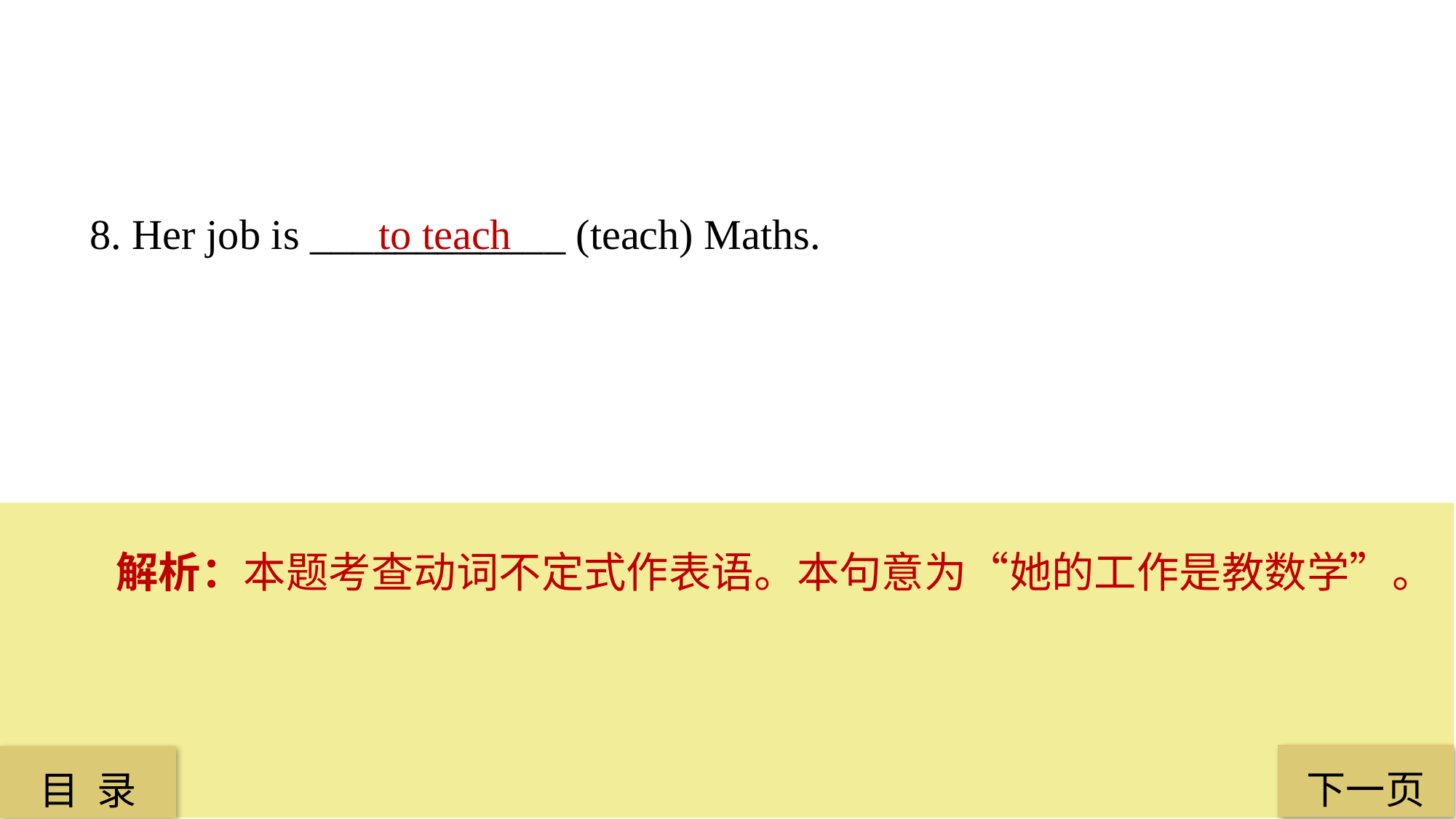

8. Her job is ____________ (teach) Maths.
 to teach
解析：本题考查动词不定式作表语。本句意为“她的工作是教数学”。